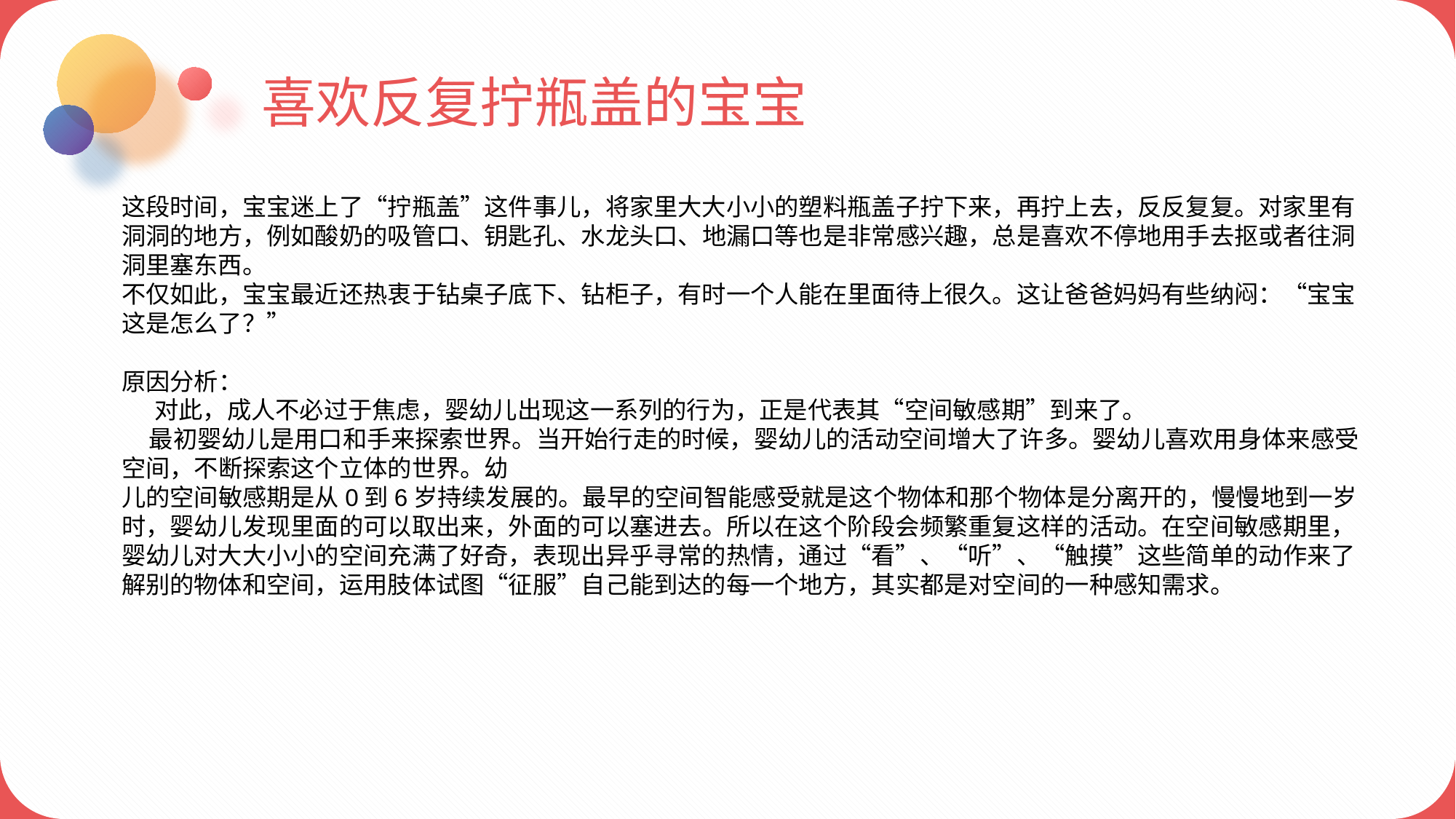

喜欢反复拧瓶盖的宝宝
这段时间，宝宝迷上了“拧瓶盖”这件事儿，将家里大大小小的塑料瓶盖子拧下来，再拧上去，反反复复。对家里有洞洞的地方，例如酸奶的吸管口、钥匙孔、水龙头口、地漏口等也是非常感兴趣，总是喜欢不停地用手去抠或者往洞洞里塞东西。
不仅如此，宝宝最近还热衷于钻桌子底下、钻柜子，有时一个人能在里面待上很久。这让爸爸妈妈有些纳闷：“宝宝这是怎么了？”

原因分析：
     对此，成人不必过于焦虑，婴幼儿出现这一系列的行为，正是代表其“空间敏感期”到来了。
    最初婴幼儿是用口和手来探索世界。当开始行走的时候，婴幼儿的活动空间增大了许多。婴幼儿喜欢用身体来感受空间，不断探索这个立体的世界。幼
儿的空间敏感期是从0到6岁持续发展的。最早的空间智能感受就是这个物体和那个物体是分离开的，慢慢地到一岁时，婴幼儿发现里面的可以取出来，外面的可以塞进去。所以在这个阶段会频繁重复这样的活动。在空间敏感期里，婴幼儿对大大小小的空间充满了好奇，表现出异乎寻常的热情，通过“看”、“听”、“触摸”这些简单的动作来了解别的物体和空间，运用肢体试图“征服”自己能到达的每一个地方，其实都是对空间的一种感知需求。